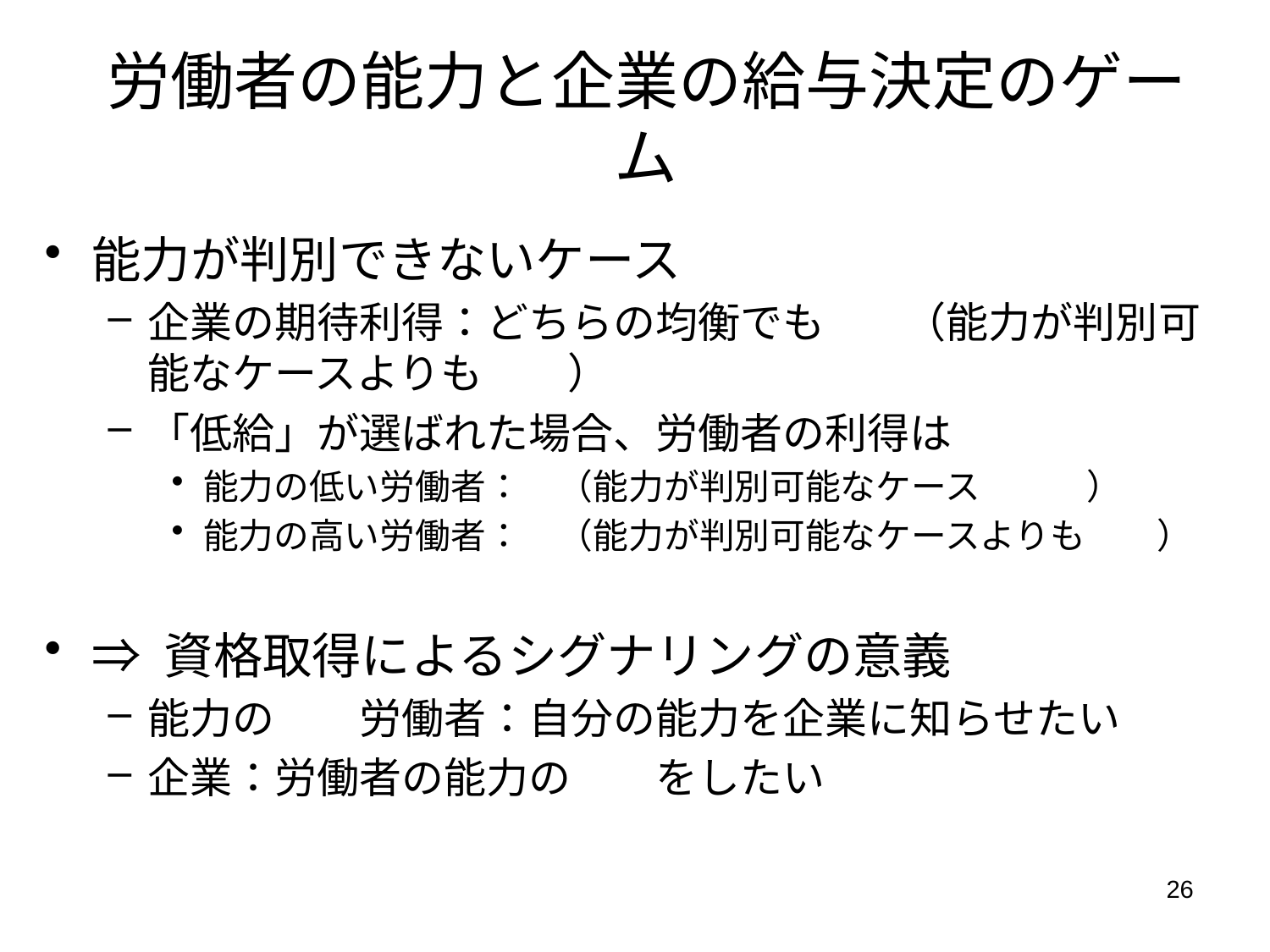

# 労働者の能力と企業の給与決定のゲーム
能力が判別できないケース
企業の期待利得：どちらの均衡でも0.5（能力が判別可能なケースよりも低い）
「低給」が選ばれた場合、労働者の利得は
能力の低い労働者：1（能力が判別可能なケースと同じ）
能力の高い労働者：3（能力が判別可能なケースよりも低い）

⇒ 資格取得によるシグナリングの意義
能力の高い労働者：自分の能力を企業に知らせたい
企業：労働者の能力の判別をしたい
26